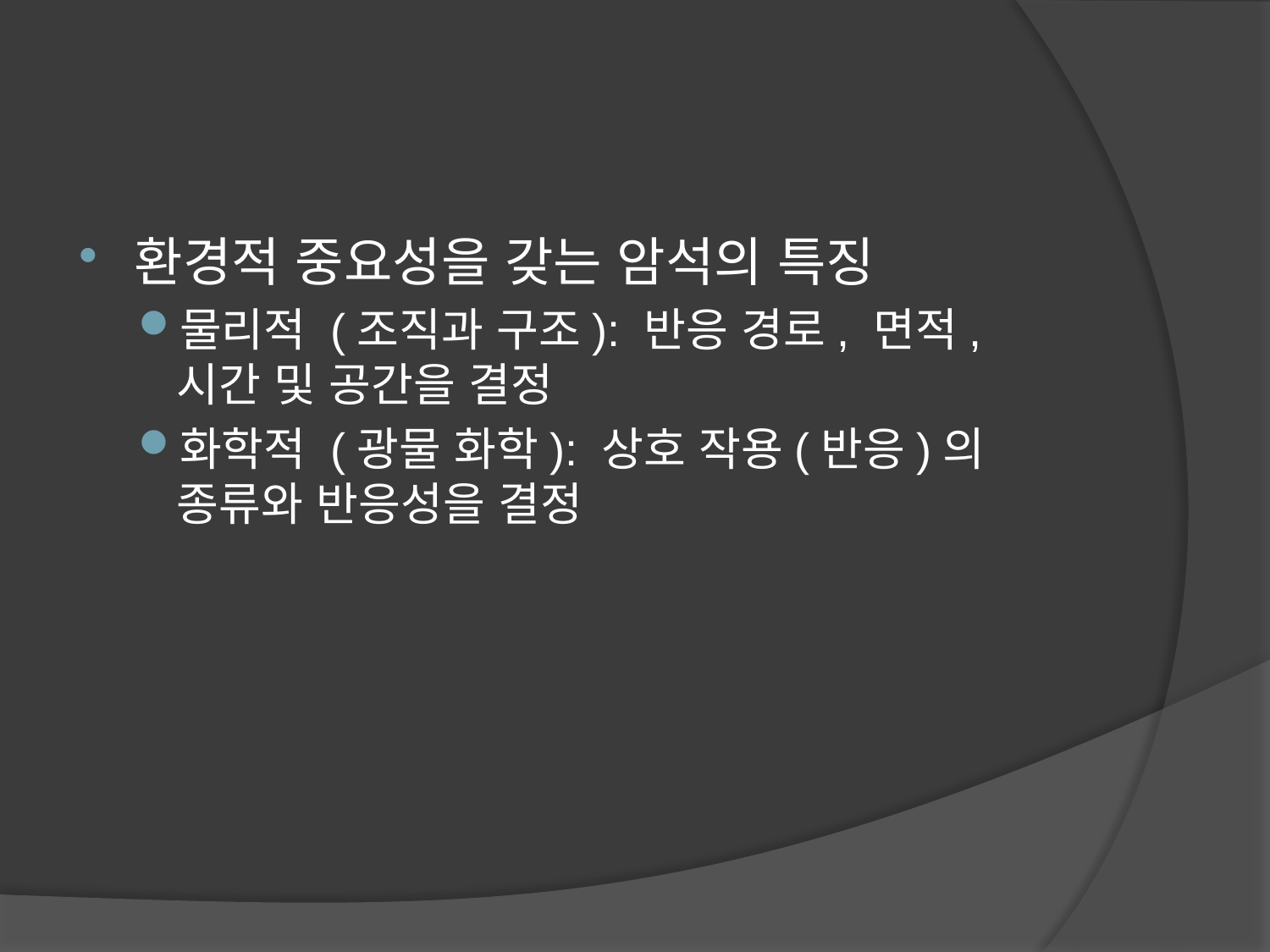

환경적 중요성을 갖는 암석의 특징
물리적 (조직과 구조): 반응 경로, 면적, 시간 및 공간을 결정
화학적 (광물 화학): 상호 작용(반응)의 종류와 반응성을 결정